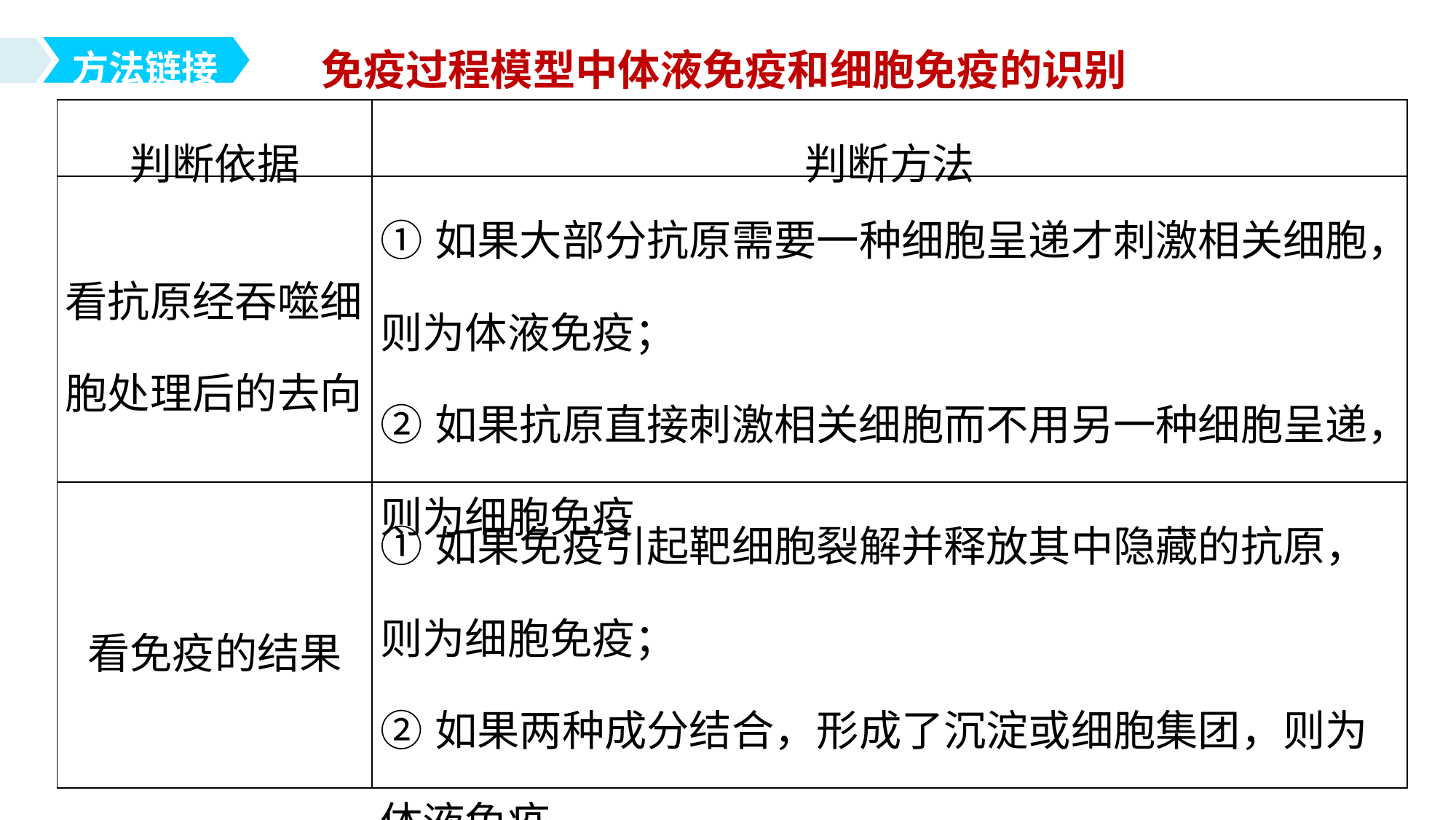

免疫过程模型中体液免疫和细胞免疫的识别
方法链接

| 判断依据 | 判断方法 |
| --- | --- |
| 看抗原经吞噬细胞处理后的去向 | ①如果大部分抗原需要一种细胞呈递才刺激相关细胞，则为体液免疫； ②如果抗原直接刺激相关细胞而不用另一种细胞呈递，则为细胞免疫 |
| 看免疫的结果 | ①如果免疫引起靶细胞裂解并释放其中隐藏的抗原，则为细胞免疫； ②如果两种成分结合，形成了沉淀或细胞集团，则为体液免疫 |